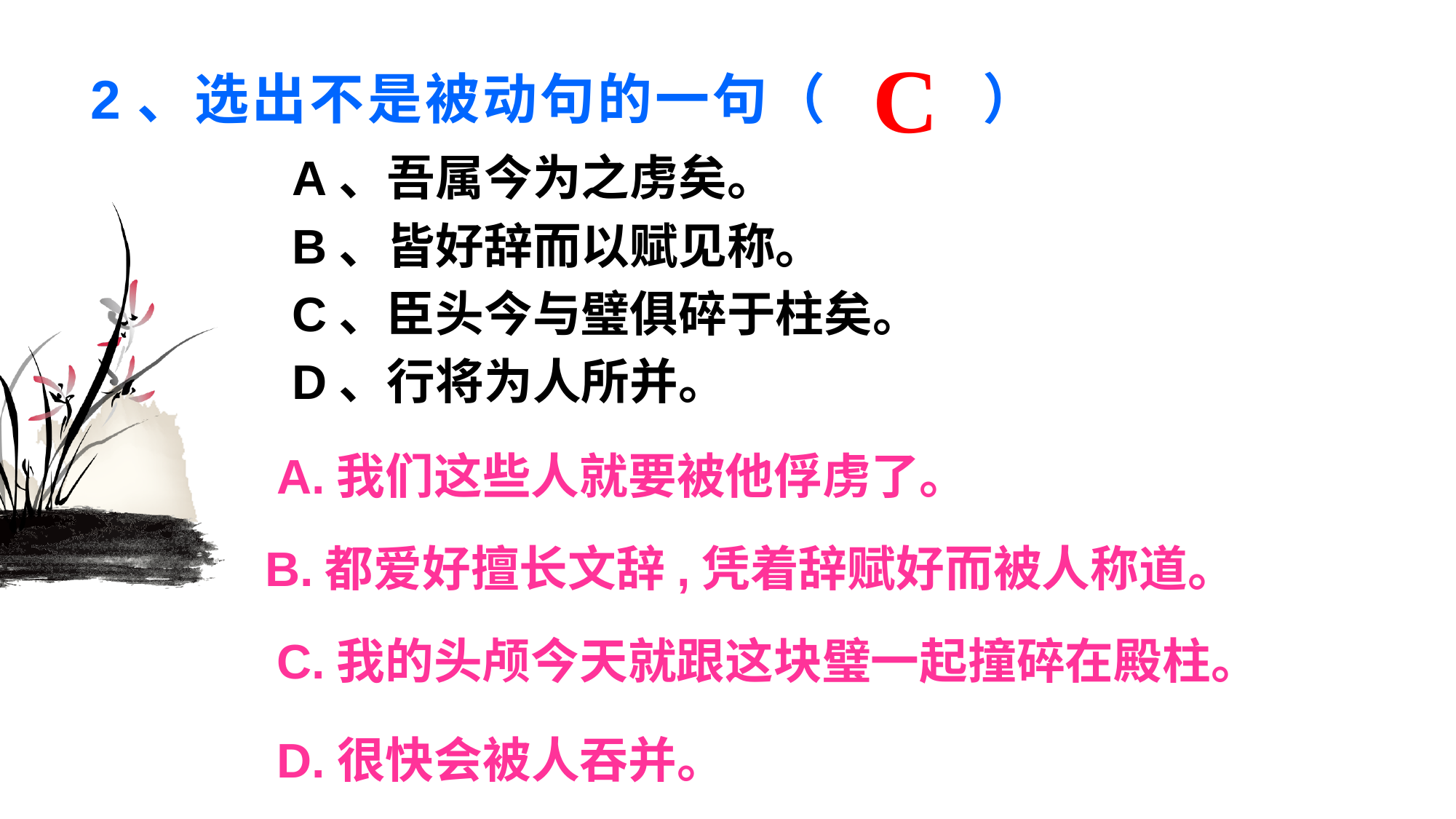

C
# 2、选出不是被动句的一句（          ）
  A、吾属今为之虏矣。
  B、皆好辞而以赋见称。
  C、臣头今与璧俱碎于柱矣。
  D、行将为人所并。
A.我们这些人就要被他俘虏了。
B.都爱好擅长文辞,凭着辞赋好而被人称道。
C.我的头颅今天就跟这块璧一起撞碎在殿柱。
D.很快会被人吞并。